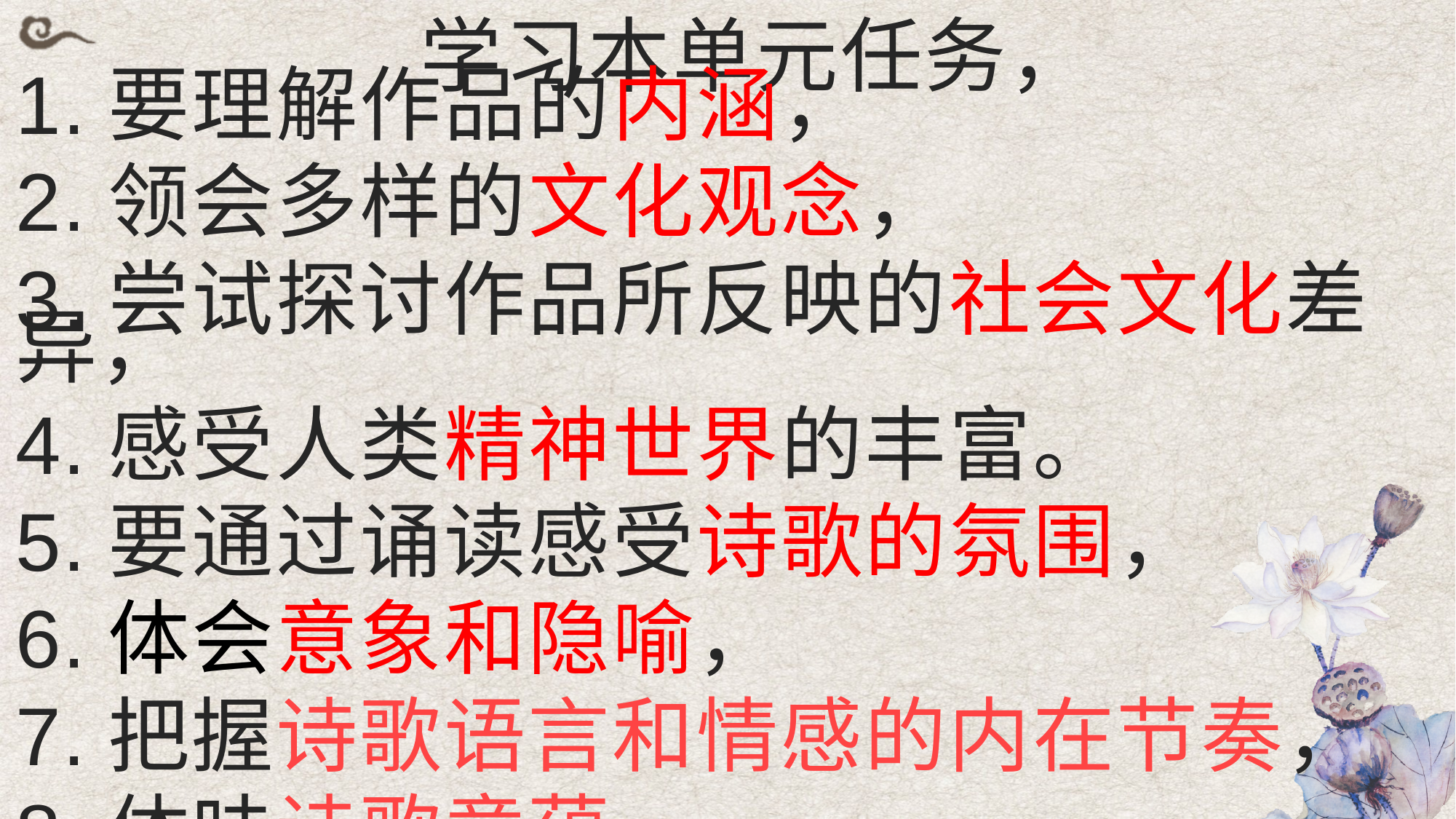

学习本单元任务，
1.要理解作品的内涵，

2.领会多样的文化观念，

3.尝试探讨作品所反映的社会文化差异，

4.感受人类精神世界的丰富。

5.要通过诵读感受诗歌的氛围，

6.体会意象和隐喻，

7.把握诗歌语言和情感的内在节奏，

8.体味诗歌意蕴。